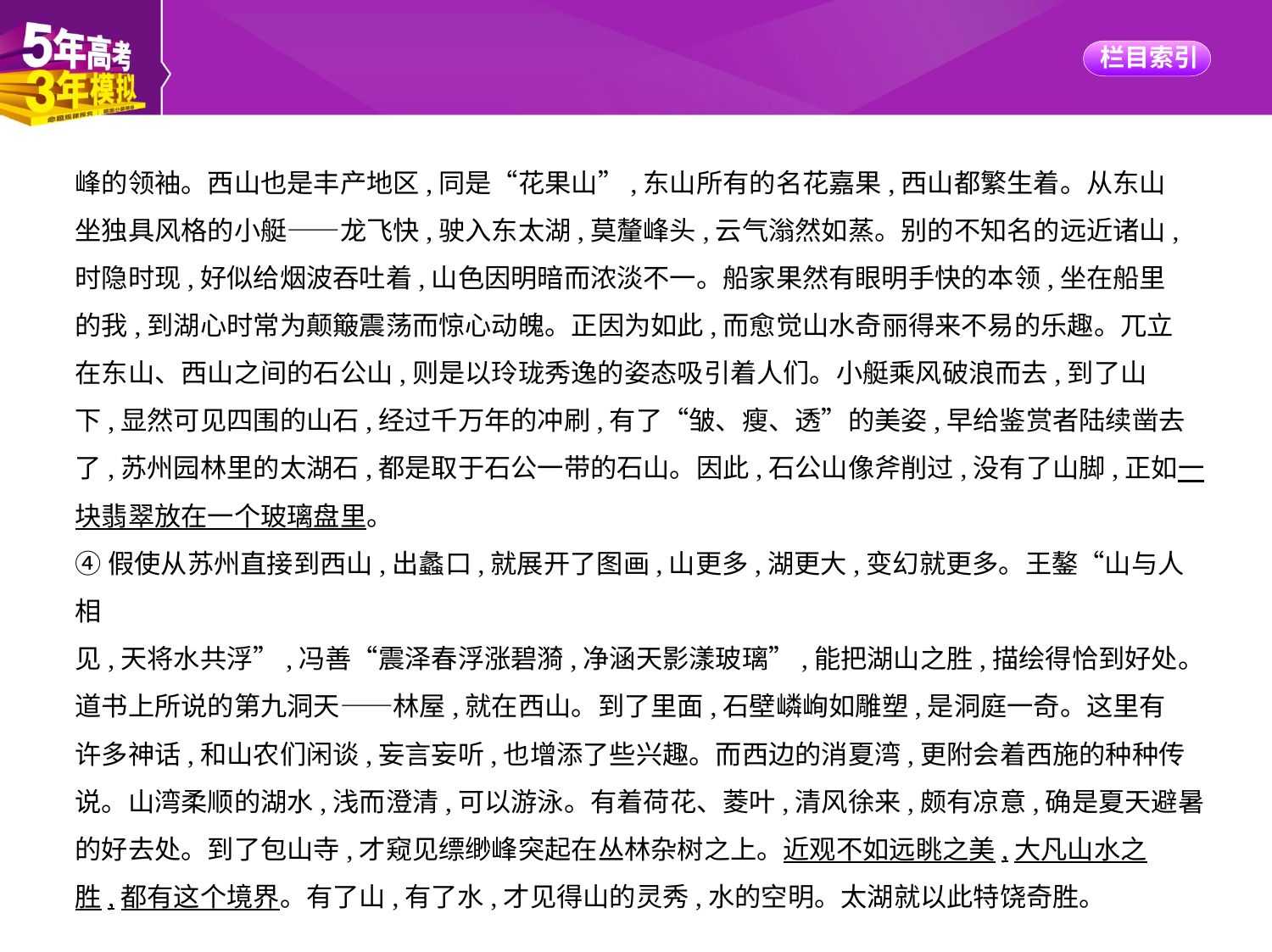

峰的领袖。西山也是丰产地区,同是“花果山”,东山所有的名花嘉果,西山都繁生着。从东山
坐独具风格的小艇——龙飞快,驶入东太湖,莫釐峰头,云气滃然如蒸。别的不知名的远近诸山,
时隐时现,好似给烟波吞吐着,山色因明暗而浓淡不一。船家果然有眼明手快的本领,坐在船里
的我,到湖心时常为颠簸震荡而惊心动魄。正因为如此,而愈觉山水奇丽得来不易的乐趣。兀立
在东山、西山之间的石公山,则是以玲珑秀逸的姿态吸引着人们。小艇乘风破浪而去,到了山
下,显然可见四围的山石,经过千万年的冲刷,有了“皱、瘦、透”的美姿,早给鉴赏者陆续凿去
了,苏州园林里的太湖石,都是取于石公一带的石山。因此,石公山像斧削过,没有了山脚,正如一
块翡翠放在一个玻璃盘里。
④假使从苏州直接到西山,出蠡口,就展开了图画,山更多,湖更大,变幻就更多。王鏊“山与人相
见,天将水共浮”,冯善“震泽春浮涨碧漪,净涵天影漾玻璃”,能把湖山之胜,描绘得恰到好处。
道书上所说的第九洞天——林屋,就在西山。到了里面,石壁嶙峋如雕塑,是洞庭一奇。这里有
许多神话,和山农们闲谈,妄言妄听,也增添了些兴趣。而西边的消夏湾,更附会着西施的种种传
说。山湾柔顺的湖水,浅而澄清,可以游泳。有着荷花、菱叶,清风徐来,颇有凉意,确是夏天避暑
的好去处。到了包山寺,才窥见缥缈峰突起在丛林杂树之上。近观不如远眺之美,大凡山水之
胜,都有这个境界。有了山,有了水,才见得山的灵秀,水的空明。太湖就以此特饶奇胜。